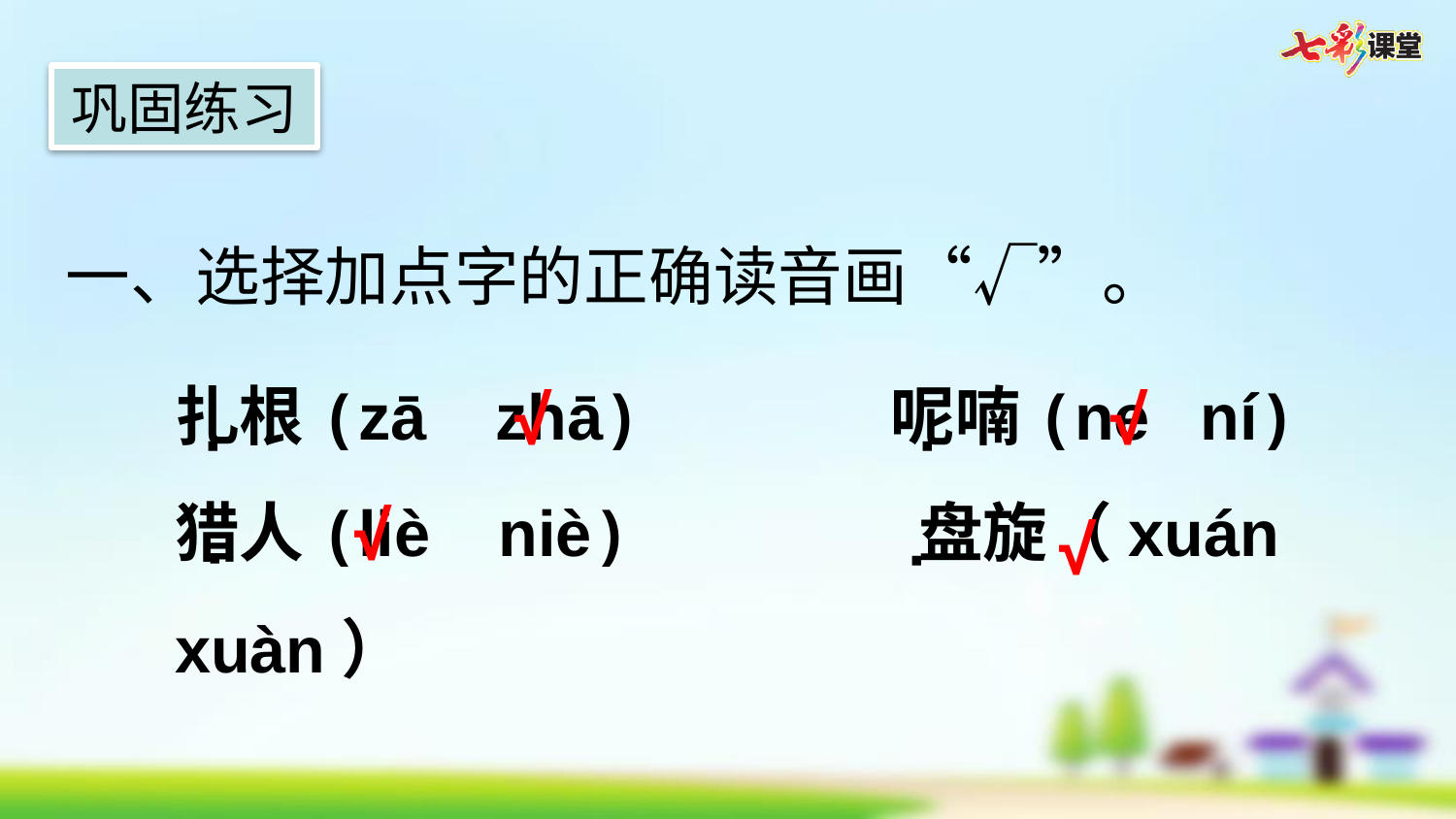

巩固练习
一、选择加点字的正确读音画“√”。
扎根(zā   zhā)      呢喃(ne  ní)
猎人(liè   niè)       盘旋（xuán  xuàn）
√
√
·
·
√
√
·
·